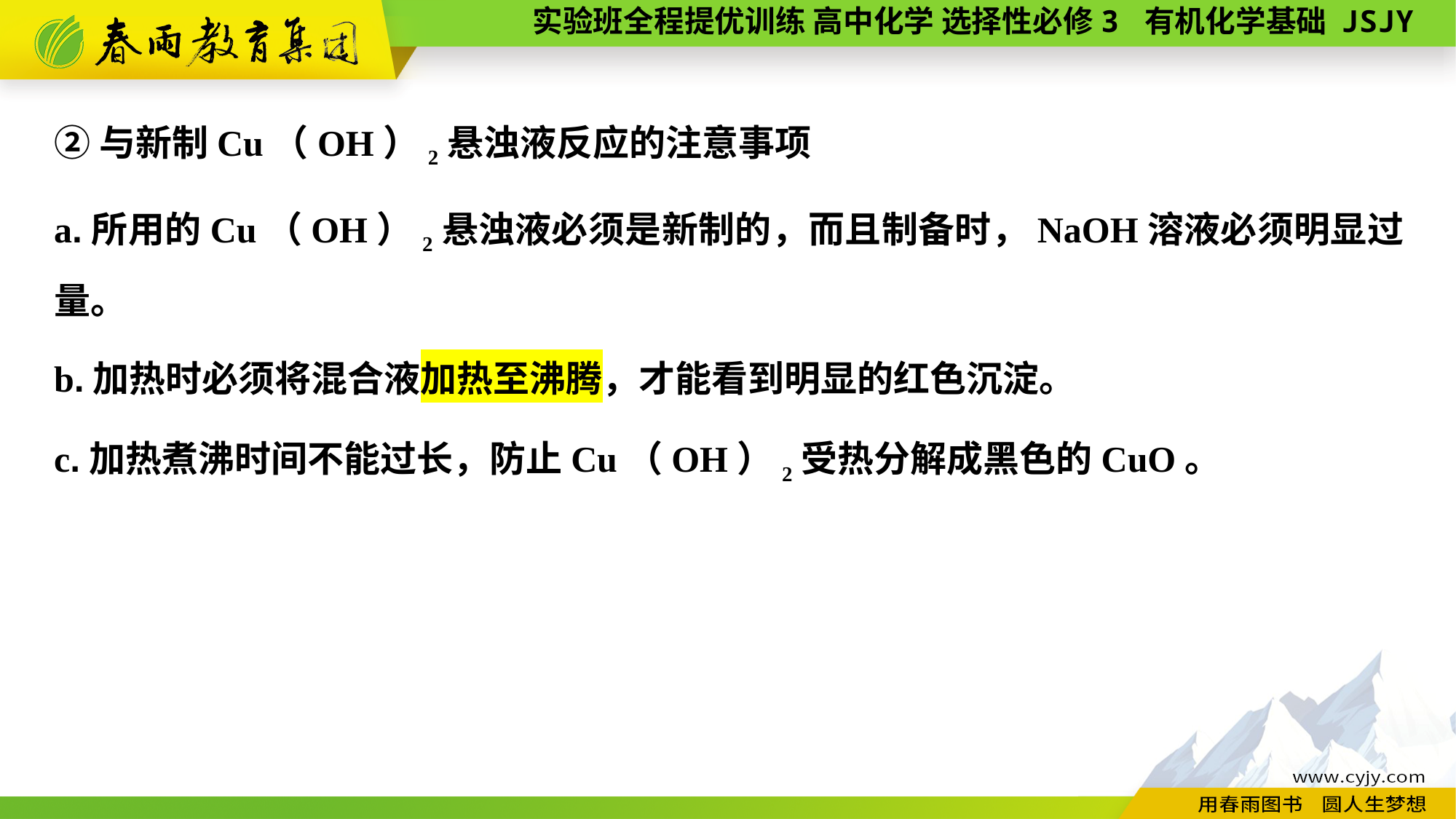

②与新制Cu（OH）2悬浊液反应的注意事项
a.所用的Cu（OH）2悬浊液必须是新制的，而且制备时，NaOH溶液必须明显过量。
b.加热时必须将混合液加热至沸腾，才能看到明显的红色沉淀。
c.加热煮沸时间不能过长，防止Cu（OH）2受热分解成黑色的CuO。